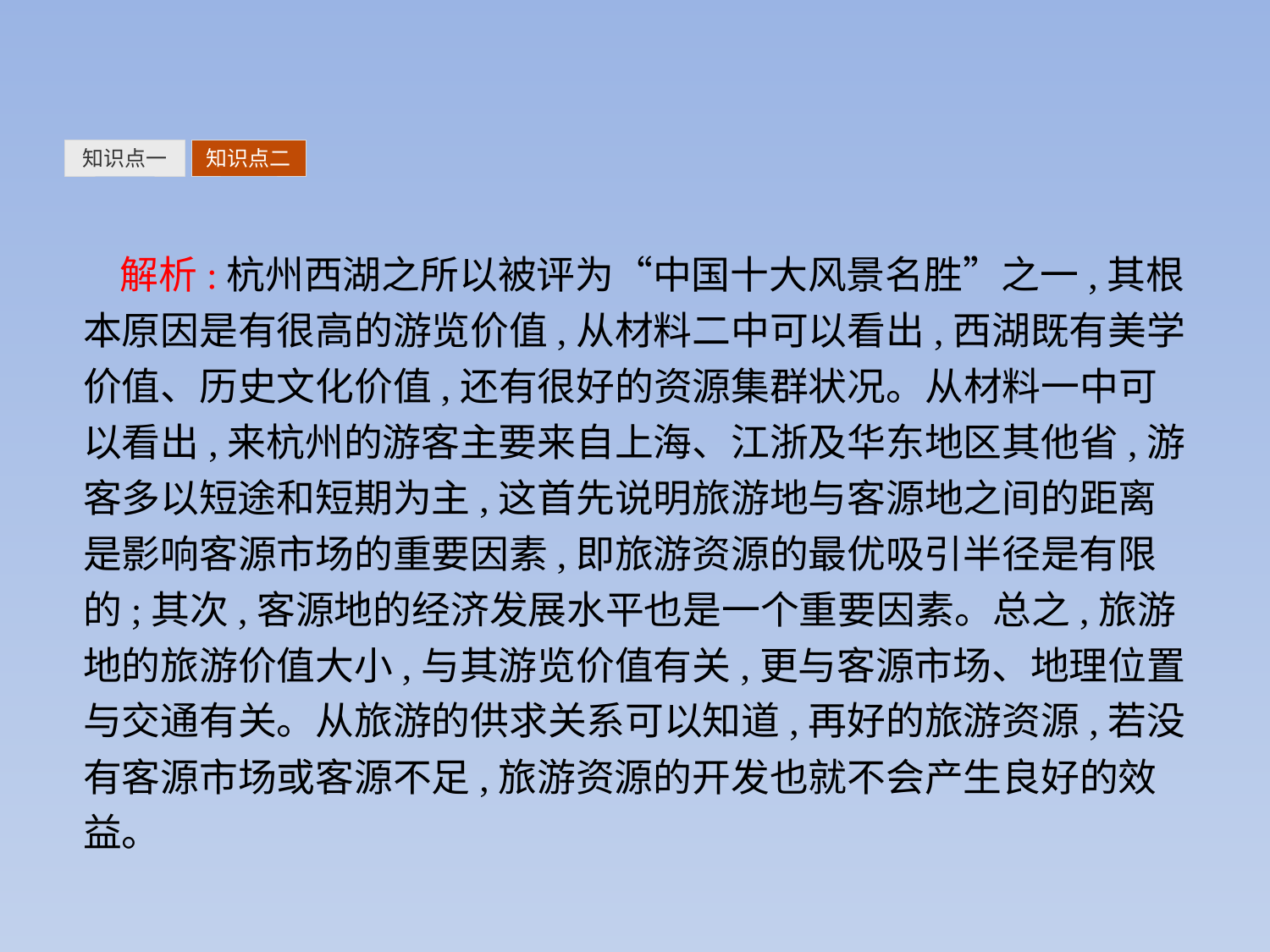

知识点一
知识点二
解析:杭州西湖之所以被评为“中国十大风景名胜”之一,其根本原因是有很高的游览价值,从材料二中可以看出,西湖既有美学价值、历史文化价值,还有很好的资源集群状况。从材料一中可以看出,来杭州的游客主要来自上海、江浙及华东地区其他省,游客多以短途和短期为主,这首先说明旅游地与客源地之间的距离是影响客源市场的重要因素,即旅游资源的最优吸引半径是有限的;其次,客源地的经济发展水平也是一个重要因素。总之,旅游地的旅游价值大小,与其游览价值有关,更与客源市场、地理位置与交通有关。从旅游的供求关系可以知道,再好的旅游资源,若没有客源市场或客源不足,旅游资源的开发也就不会产生良好的效益。